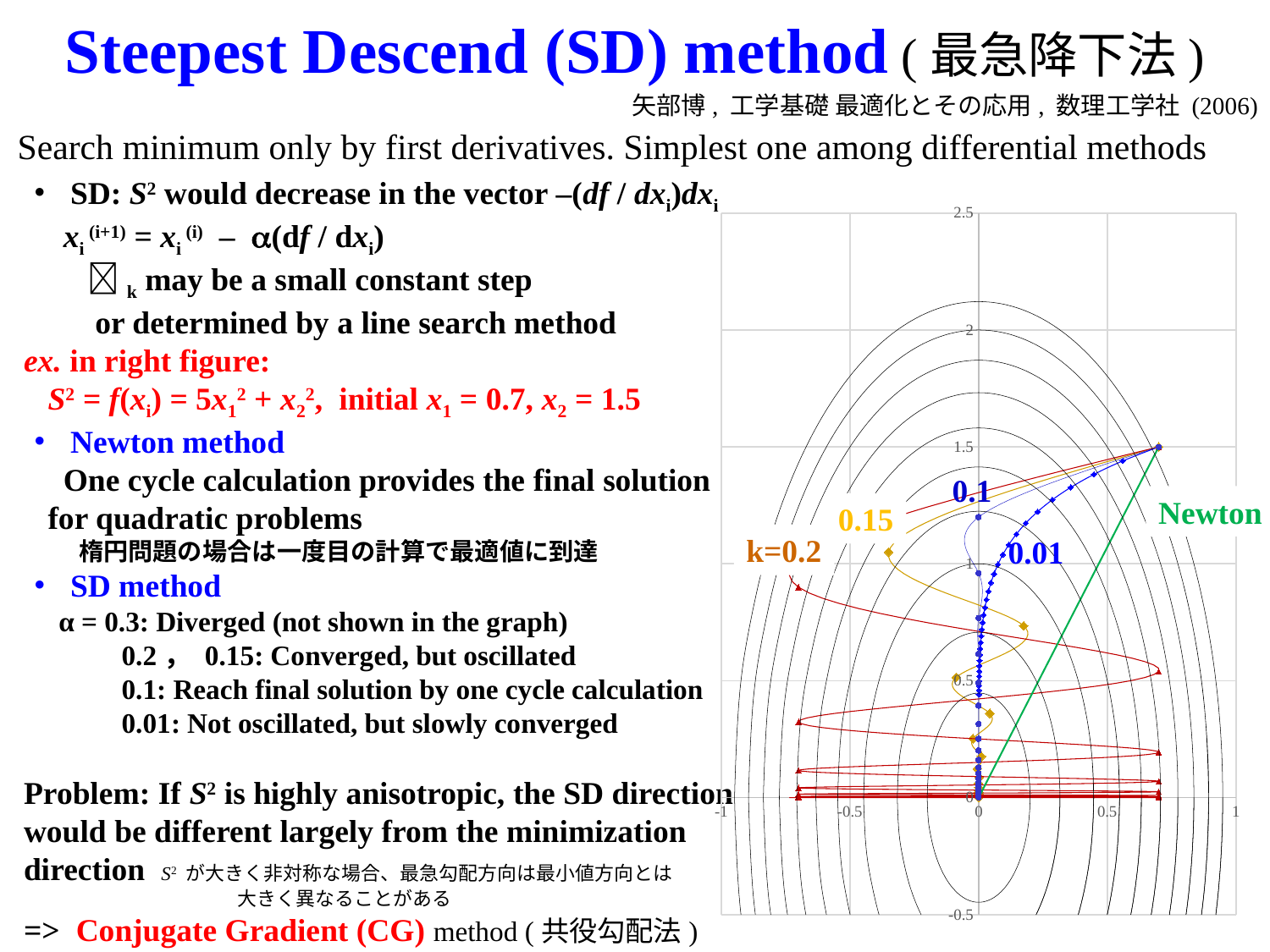

Steepest Descend (SD) method (最急降下法)
矢部博, 工学基礎 最適化とその応用, 数理工学社 (2006)
Search minimum only by first derivatives. Simplest one among differential methods
・ SD: S2 would decrease in the vector –(df / dxi)dxi
　xi (i+1) = xi (i)  –  α(df / dxi)
　　αk may be a small constant step
　　or determined by a line search method
ex. in right figure:
   S2 = f(xi) = 5x12 + x22,  initial x1 = 0.7, x2 = 1.5
・ Newton method
　One cycle calculation provides the final solution
   for quadratic problems
        楕円問題の場合は一度目の計算で最適値に到達
・ SD method
　α = 0.3: Diverged (not shown in the graph)
　　　 0.2， 0.15: Converged, but oscillated
　　　 0.1: Reach final solution by one cycle calculation
　　　 0.01: Not oscillated, but slowly converged

Problem: If S2 is highly anisotropic, the SD direction
would be different largely from the minimization direction  S2 が大きく非対称な場合、最急勾配方向は最小値方向とは
　　　　　　　　　　　大きく異なることがある
=>  Conjugate Gradient (CG) method (共役勾配法)

### Chart

| Category | y | y | y | y | y | y |
|---|---|---|---|---|---|---|
0.1
Newton
0.15
k=0.2
0.01